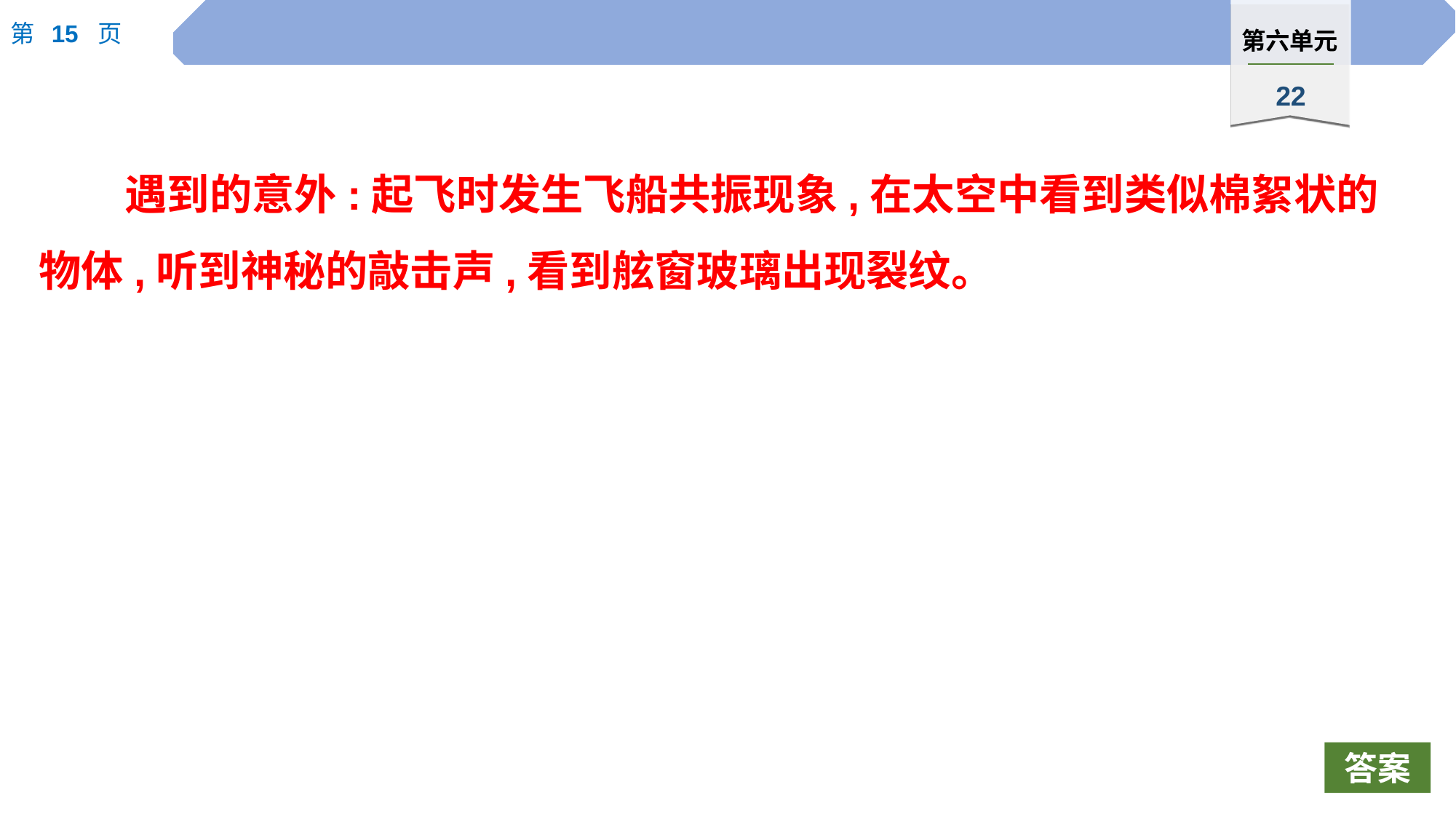

遇到的意外:起飞时发生飞船共振现象,在太空中看到类似棉絮状的物体,听到神秘的敲击声,看到舷窗玻璃出现裂纹。
答案